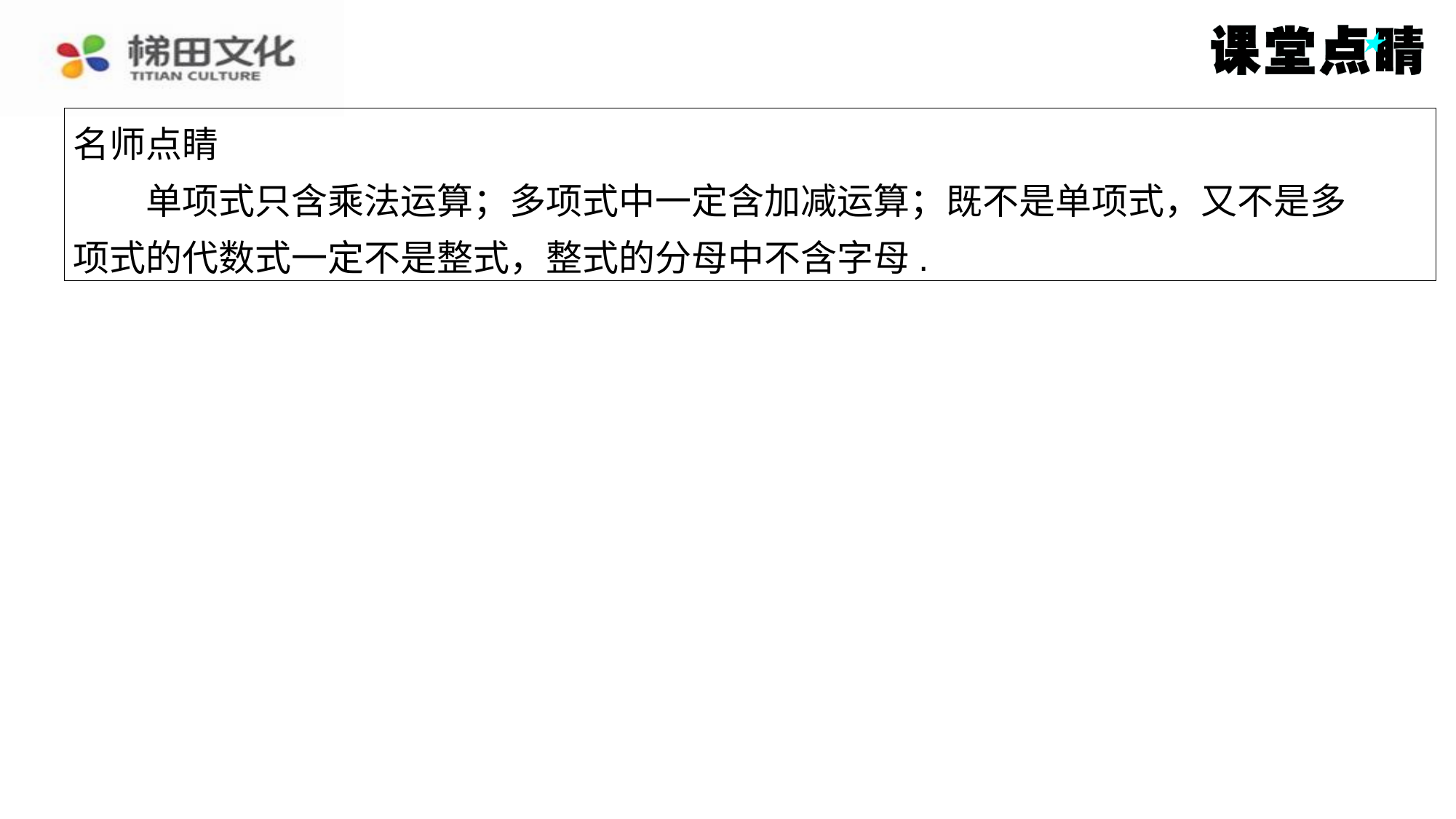

名师点睛
单项式只含乘法运算；多项式中一定含加减运算；既不是单项式，又不是多
项式的代数式一定不是整式，整式的分母中不含字母.